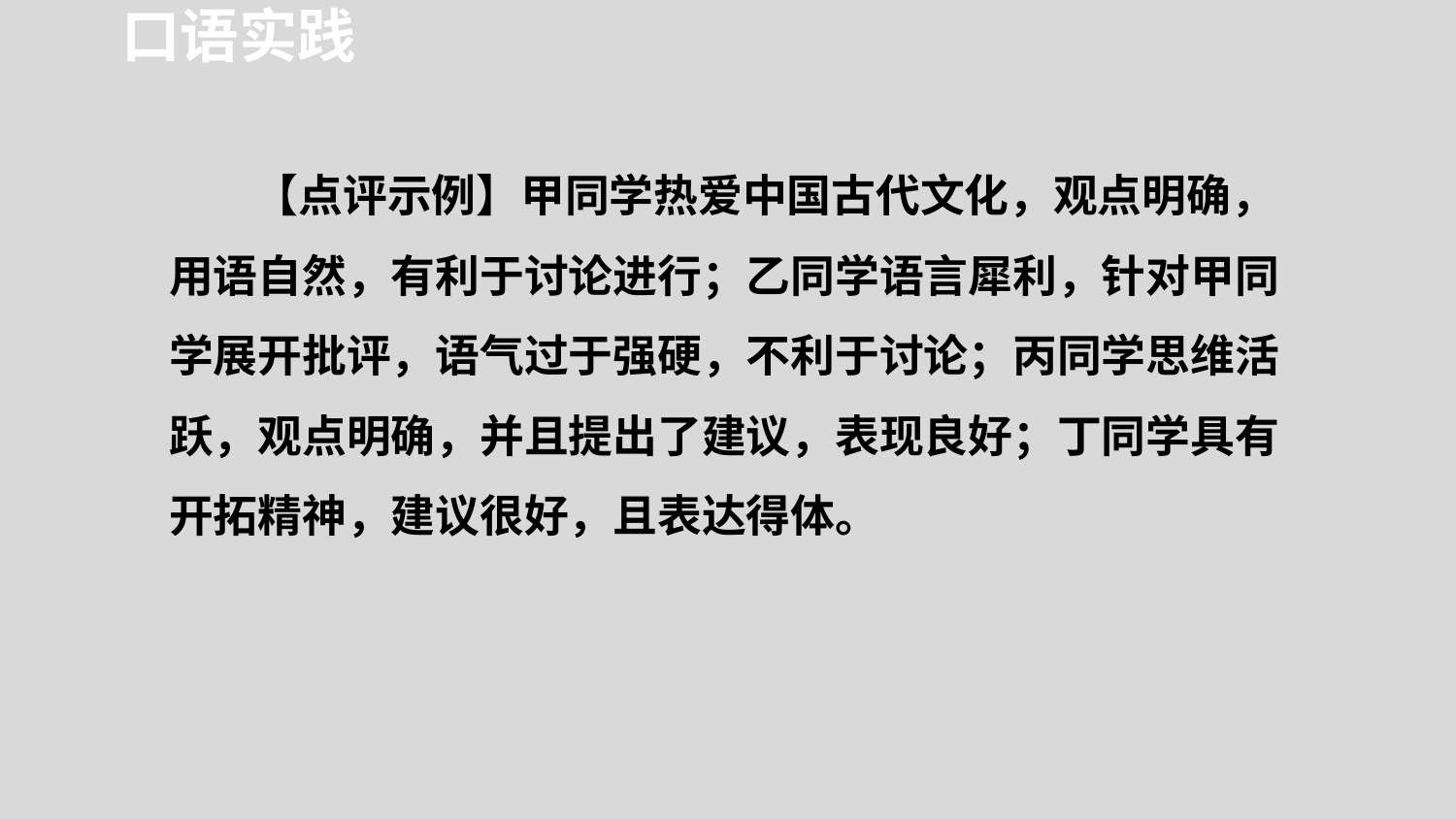

口语实践
【点评示例】甲同学热爱中国古代文化，观点明确，用语自然，有利于讨论进行；乙同学语言犀利，针对甲同学展开批评，语气过于强硬，不利于讨论；丙同学思维活跃，观点明确，并且提出了建议，表现良好；丁同学具有开拓精神，建议很好，且表达得体。